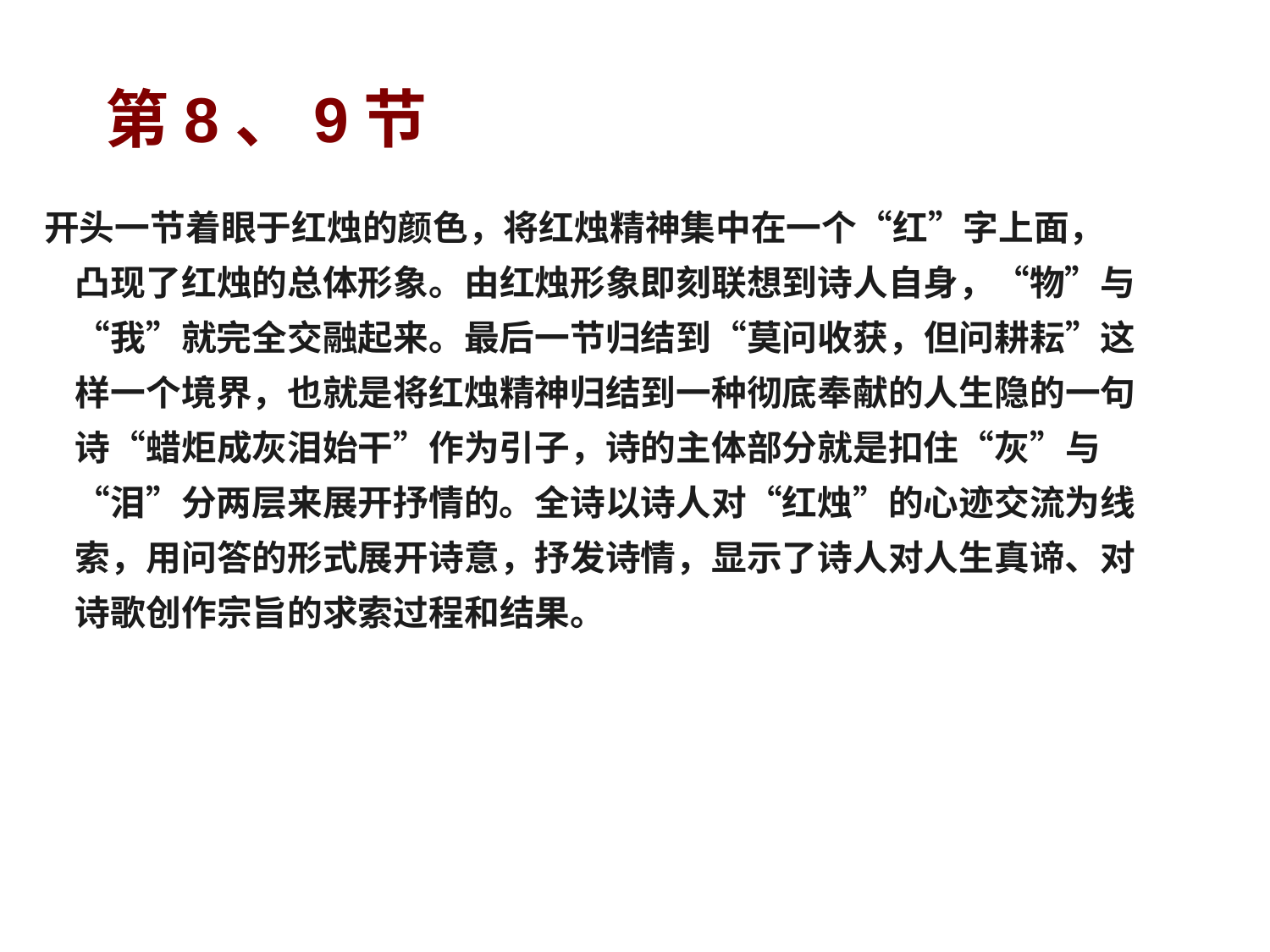

# 第8、9节
 开头一节着眼于红烛的颜色，将红烛精神集中在一个“红”字上面，凸现了红烛的总体形象。由红烛形象即刻联想到诗人自身，“物”与“我”就完全交融起来。最后一节归结到“莫问收获，但问耕耘”这样一个境界，也就是将红烛精神归结到一种彻底奉献的人生隐的一句诗“蜡炬成灰泪始干”作为引子，诗的主体部分就是扣住“灰”与“泪”分两层来展开抒情的。全诗以诗人对“红烛”的心迹交流为线索，用问答的形式展开诗意，抒发诗情，显示了诗人对人生真谛、对诗歌创作宗旨的求索过程和结果。